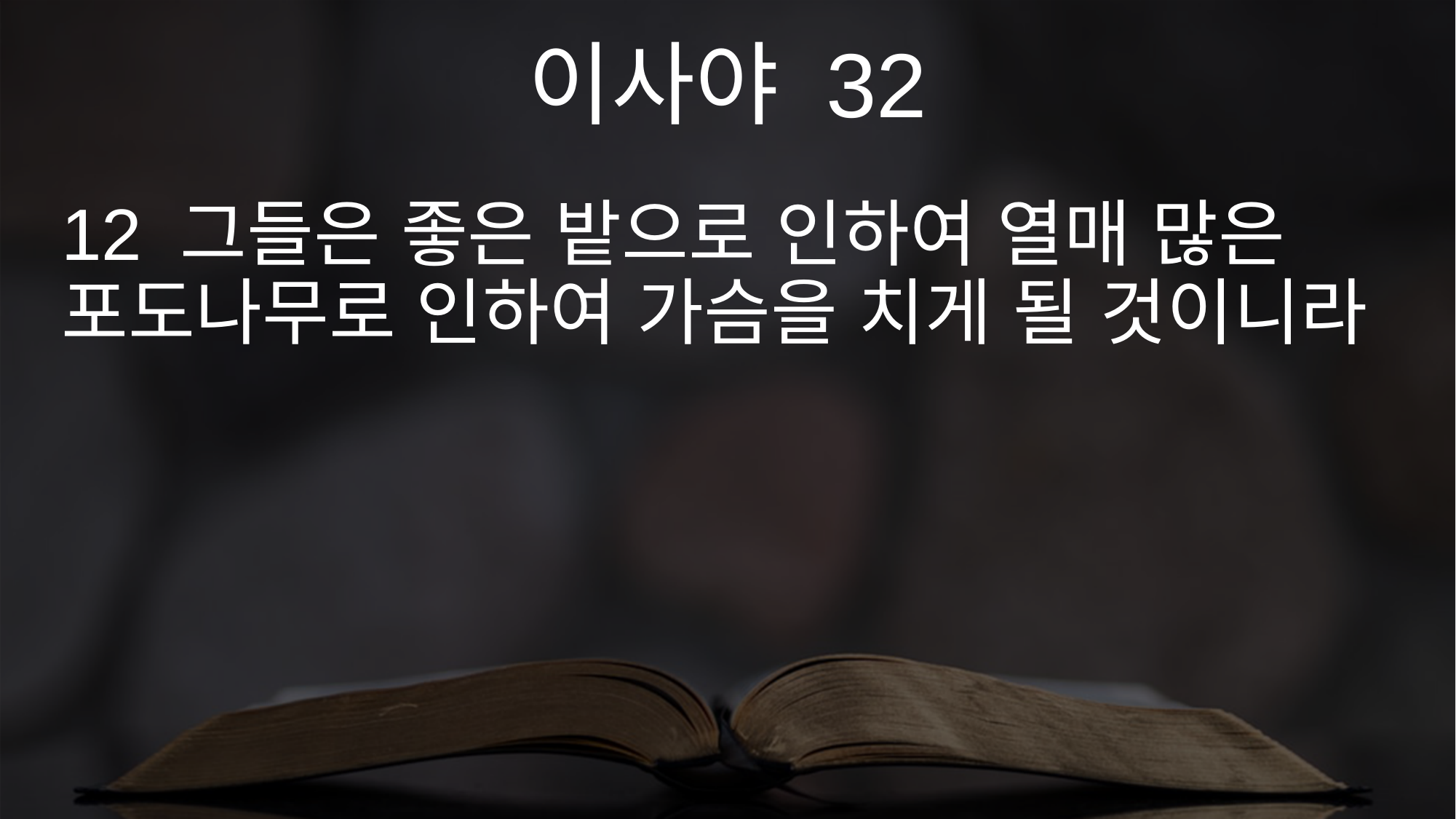

이사야 32
12 그들은 좋은 밭으로 인하여 열매 많은 포도나무로 인하여 가슴을 치게 될 것이니라